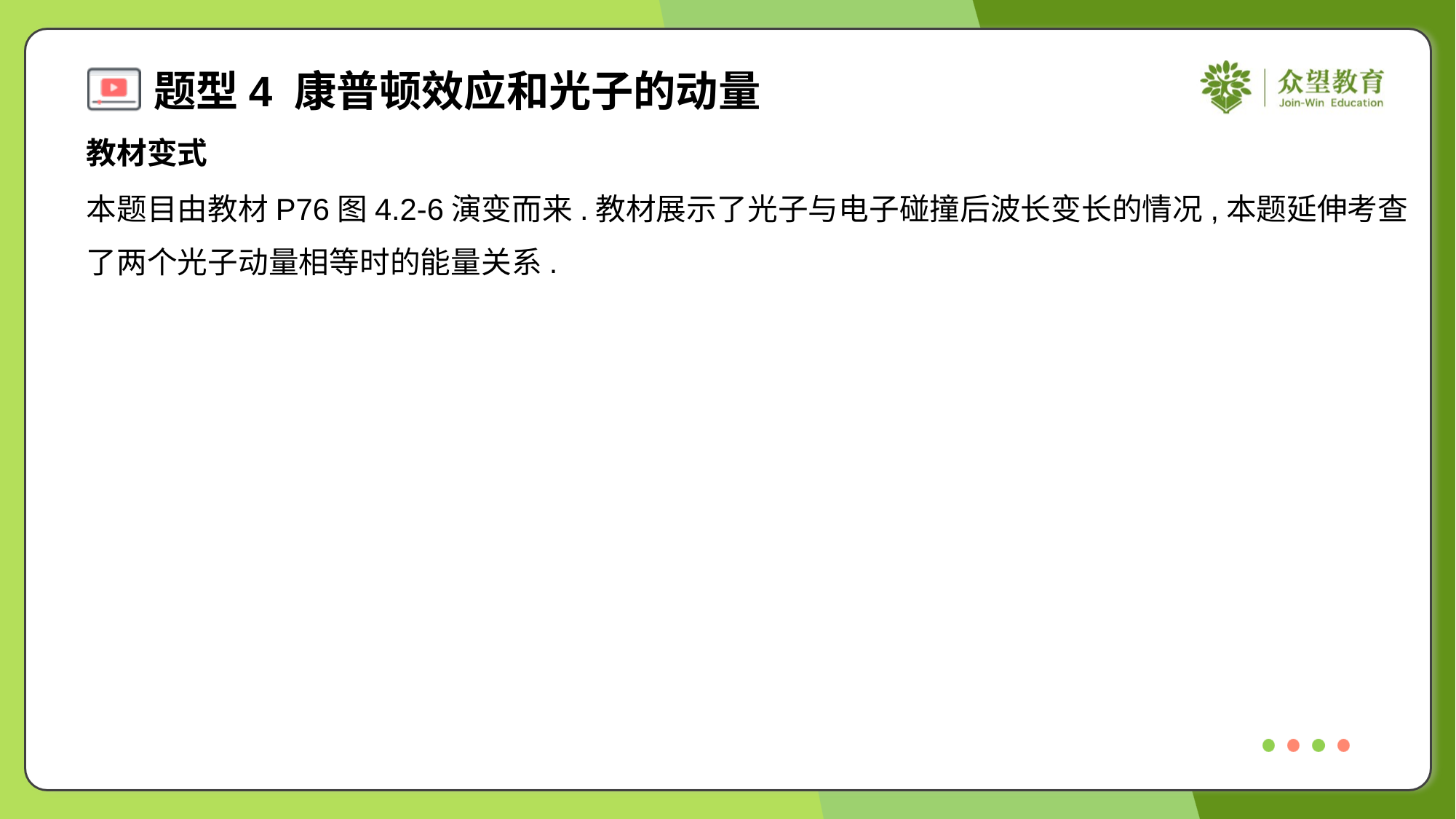

教材变式
本题目由教材P76图4.2-6演变而来.教材展示了光子与电子碰撞后波长变长的情况,本题延伸考查
了两个光子动量相等时的能量关系.